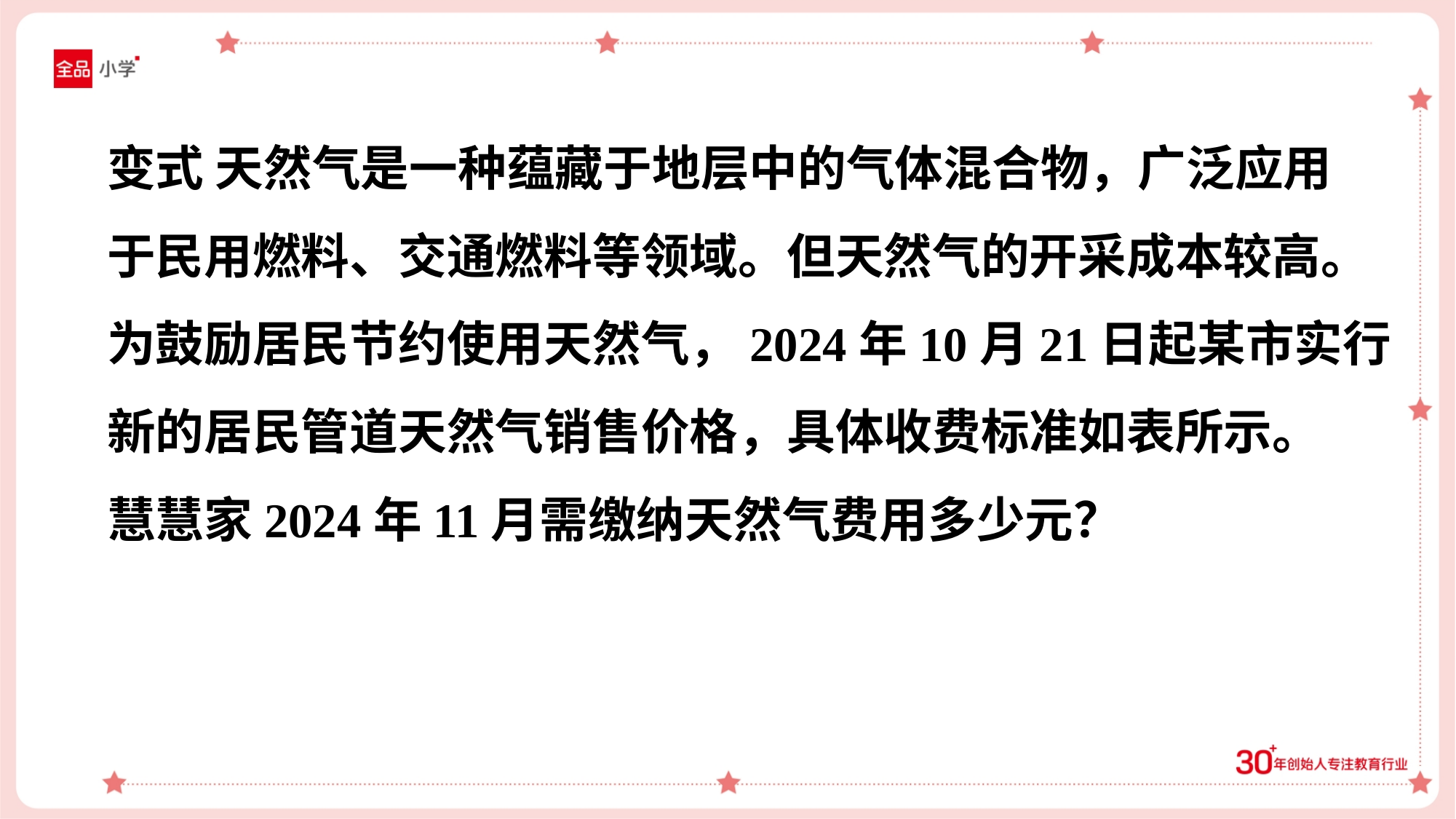

变式 天然气是一种蕴藏于地层中的气体混合物，广泛应用
于民用燃料、交通燃料等领域。但天然气的开采成本较高。
为鼓励居民节约使用天然气，2024年10月21日起某市实行
新的居民管道天然气销售价格，具体收费标准如表所示。
慧慧家2024年11月需缴纳天然气费用多少元？